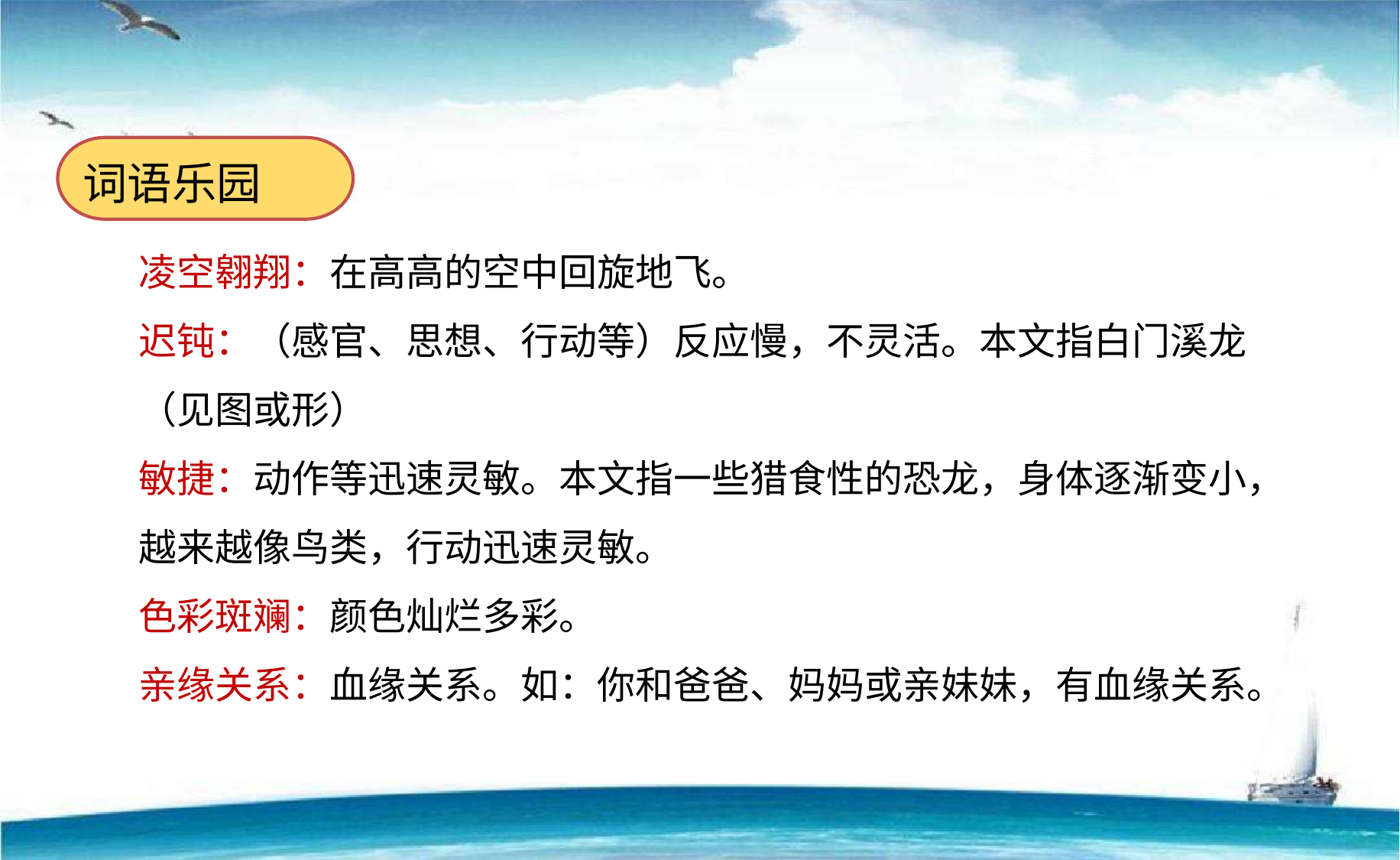

词语乐园
凌空翱翔：在高高的空中回旋地飞。
迟钝：（感官、思想、行动等）反应慢，不灵活。本文指白门溪龙（见图或形）
敏捷：动作等迅速灵敏。本文指一些猎食性的恐龙，身体逐渐变小，越来越像鸟类，行动迅速灵敏。
色彩斑斓：颜色灿烂多彩。
亲缘关系：血缘关系。如：你和爸爸、妈妈或亲妹妹，有血缘关系。